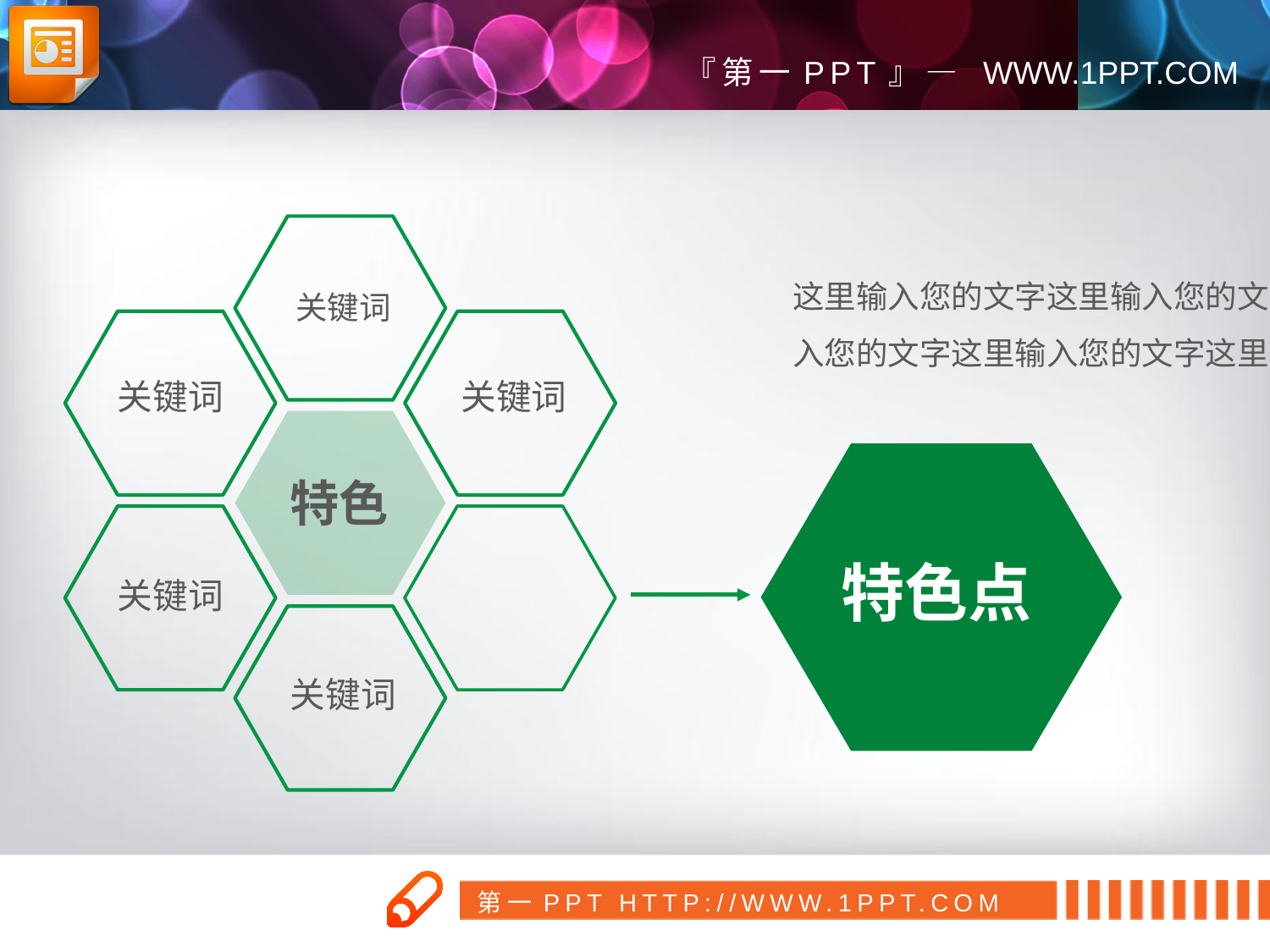

关键词
这里输入您的文字这里输入您的文字这里输入您的文字这里输入您的文字这里输入您

关键词

关键词

特色

关键词

特色点

关键词